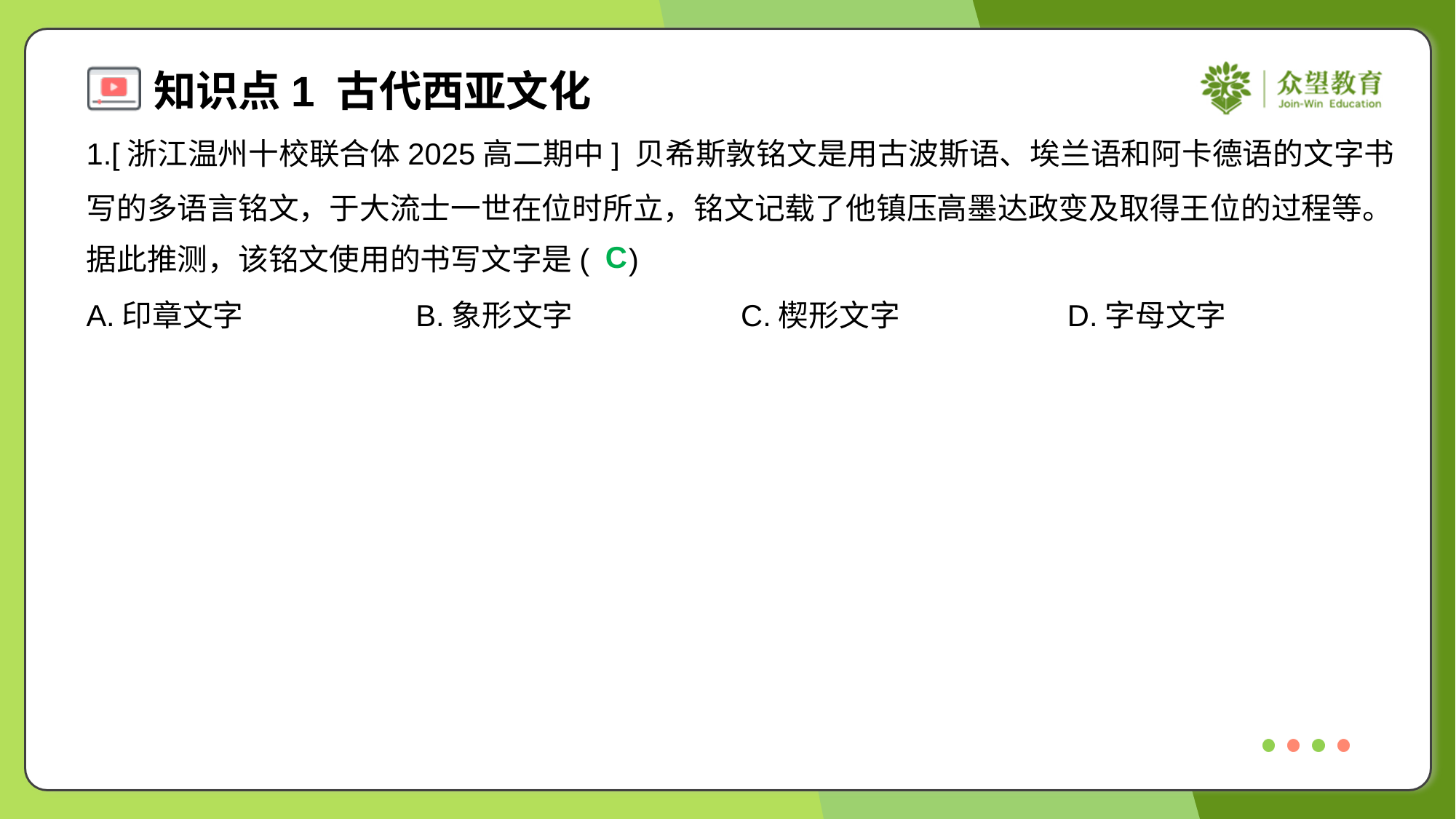

1.[浙江温州十校联合体2025高二期中] 贝希斯敦铭文是用古波斯语、埃兰语和阿卡德语的文字书
写的多语言铭文，于大流士一世在位时所立，铭文记载了他镇压高墨达政变及取得王位的过程等。
据此推测，该铭文使用的书写文字是(     )
C
A.印章文字	B.象形文字	C.楔形文字	D.字母文字